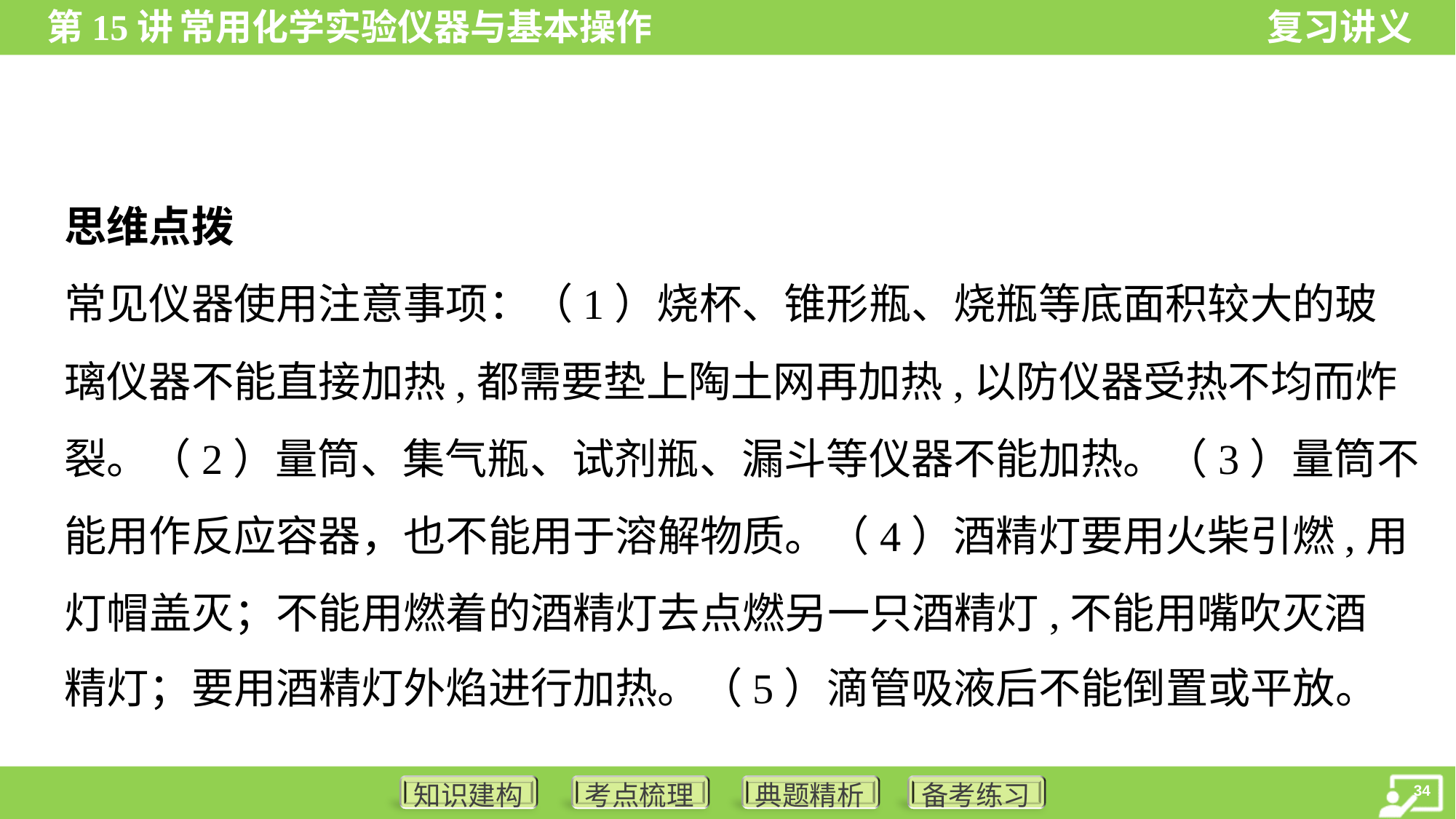

思维点拨
常见仪器使用注意事项：（1）烧杯、锥形瓶、烧瓶等底面积较大的玻
璃仪器不能直接加热,都需要垫上陶土网再加热,以防仪器受热不均而炸
裂。（2）量筒、集气瓶、试剂瓶、漏斗等仪器不能加热。（3）量筒不
能用作反应容器，也不能用于溶解物质。（4）酒精灯要用火柴引燃,用
灯帽盖灭；不能用燃着的酒精灯去点燃另一只酒精灯,不能用嘴吹灭酒
精灯；要用酒精灯外焰进行加热。（5）滴管吸液后不能倒置或平放。